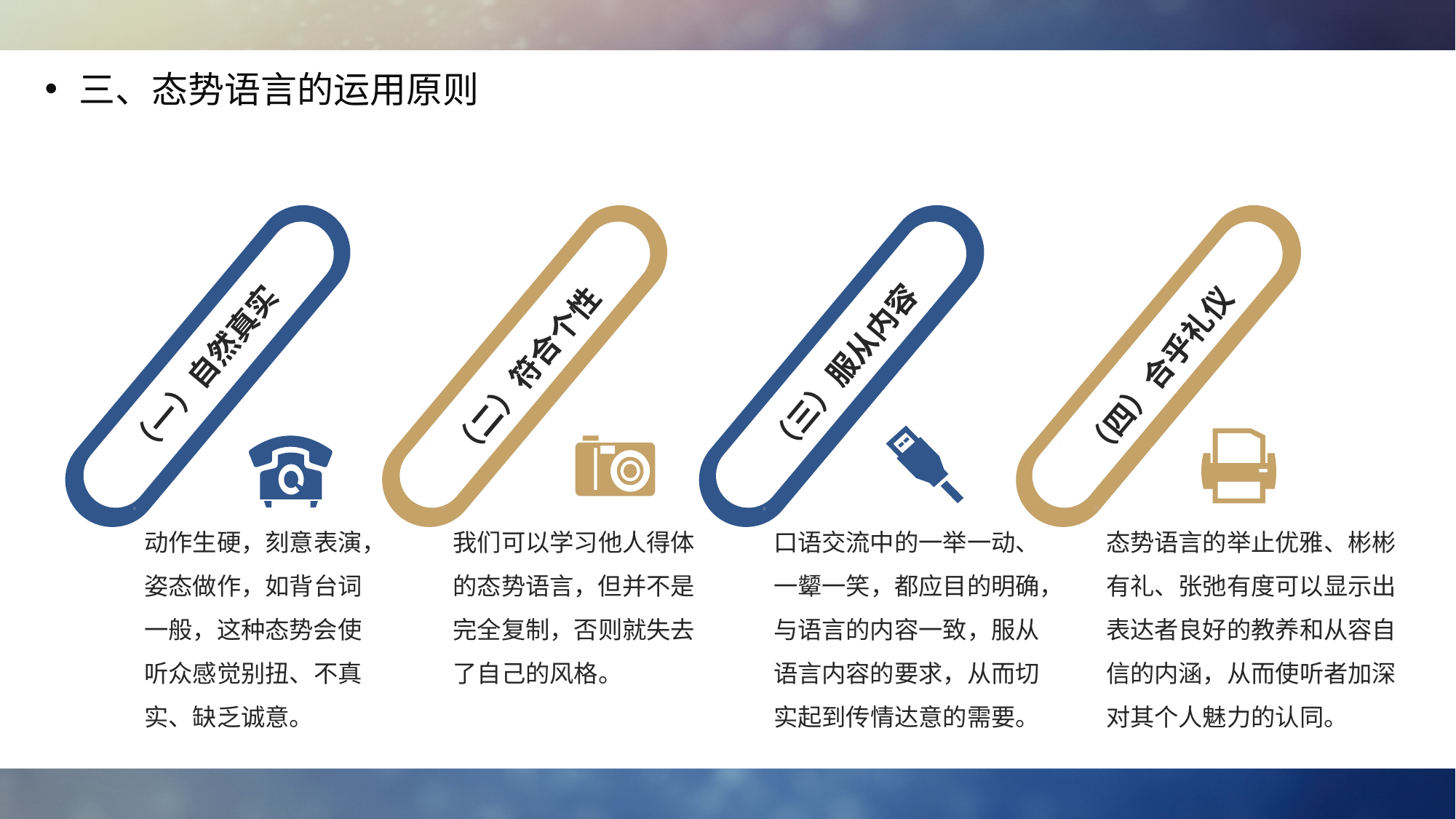

三、态势语言的运用原则

（三）服从内容
（一）自然真实
（二）符合个性
（四）合乎礼仪

动作生硬，刻意表演，姿态做作，如背台词一般，这种态势会使听众感觉别扭、不真实、缺乏诚意。
我们可以学习他人得体的态势语言，但并不是完全复制，否则就失去了自己的风格。
口语交流中的一举一动、一颦一笑，都应目的明确，与语言的内容一致，服从语言内容的要求，从而切实起到传情达意的需要。
态势语言的举止优雅、彬彬有礼、张弛有度可以显示出表达者良好的教养和从容自信的内涵，从而使听者加深对其个人魅力的认同。